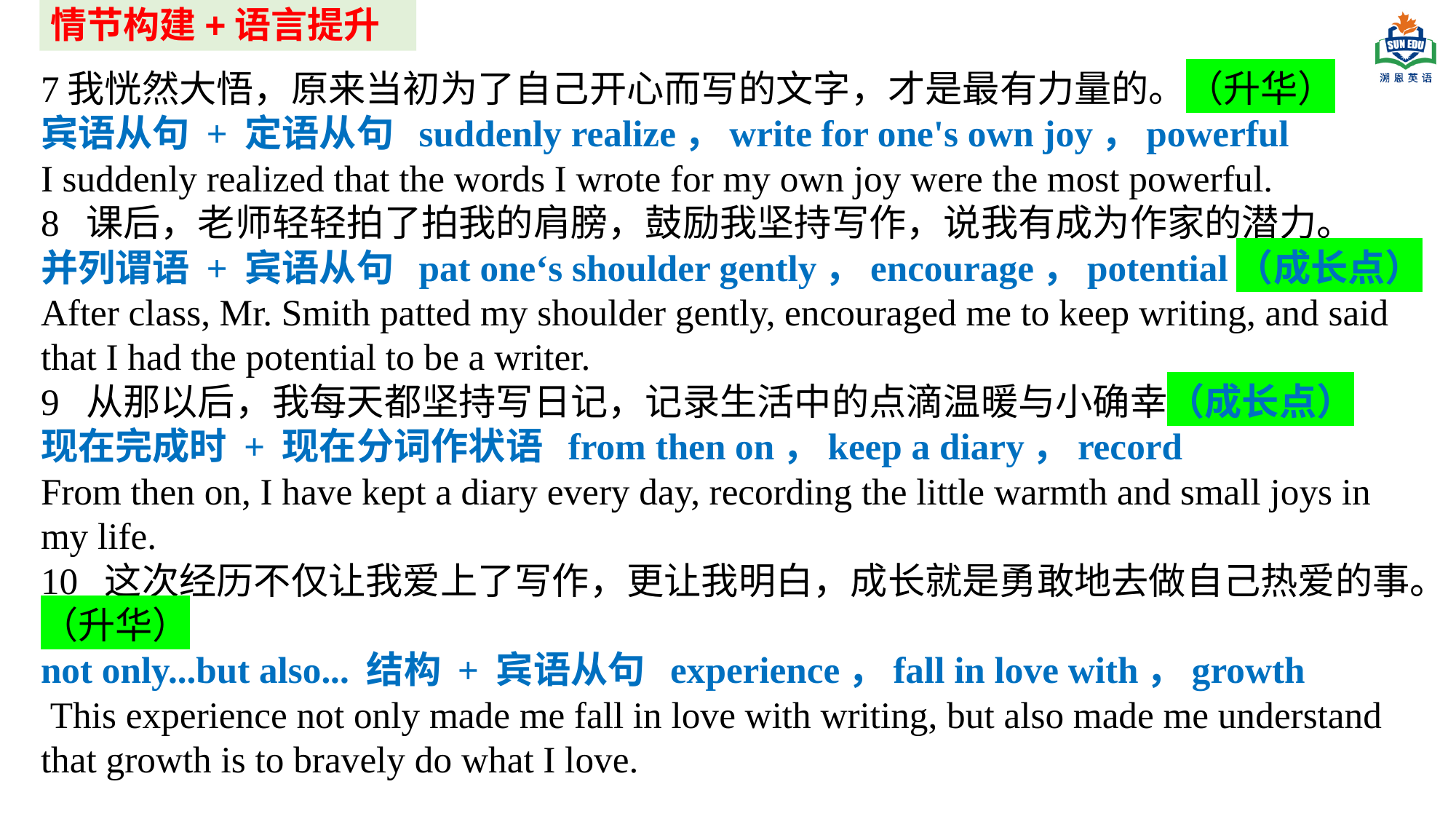

情节构建+语言提升
7我恍然大悟，原来当初为了自己开心而写的文字，才是最有力量的。（升华）
宾语从句 + 定语从句  suddenly realize，write for one's own joy，powerful
I suddenly realized that the words I wrote for my own joy were the most powerful.
8  课后，老师轻轻拍了拍我的肩膀，鼓励我坚持写作，说我有成为作家的潜力。
并列谓语 + 宾语从句  pat one‘s shoulder gently，encourage，potential（成长点）
After class, Mr. Smith patted my shoulder gently, encouraged me to keep writing, and said that I had the potential to be a writer.
9  从那以后，我每天都坚持写日记，记录生活中的点滴温暖与小确幸（成长点）
现在完成时 + 现在分词作状语  from then on，keep a diary，record
From then on, I have kept a diary every day, recording the little warmth and small joys in my life.
10  这次经历不仅让我爱上了写作，更让我明白，成长就是勇敢地去做自己热爱的事。（升华）
not only...but also... 结构 + 宾语从句  experience，fall in love with，growth
 This experience not only made me fall in love with writing, but also made me understand that growth is to bravely do what I love.